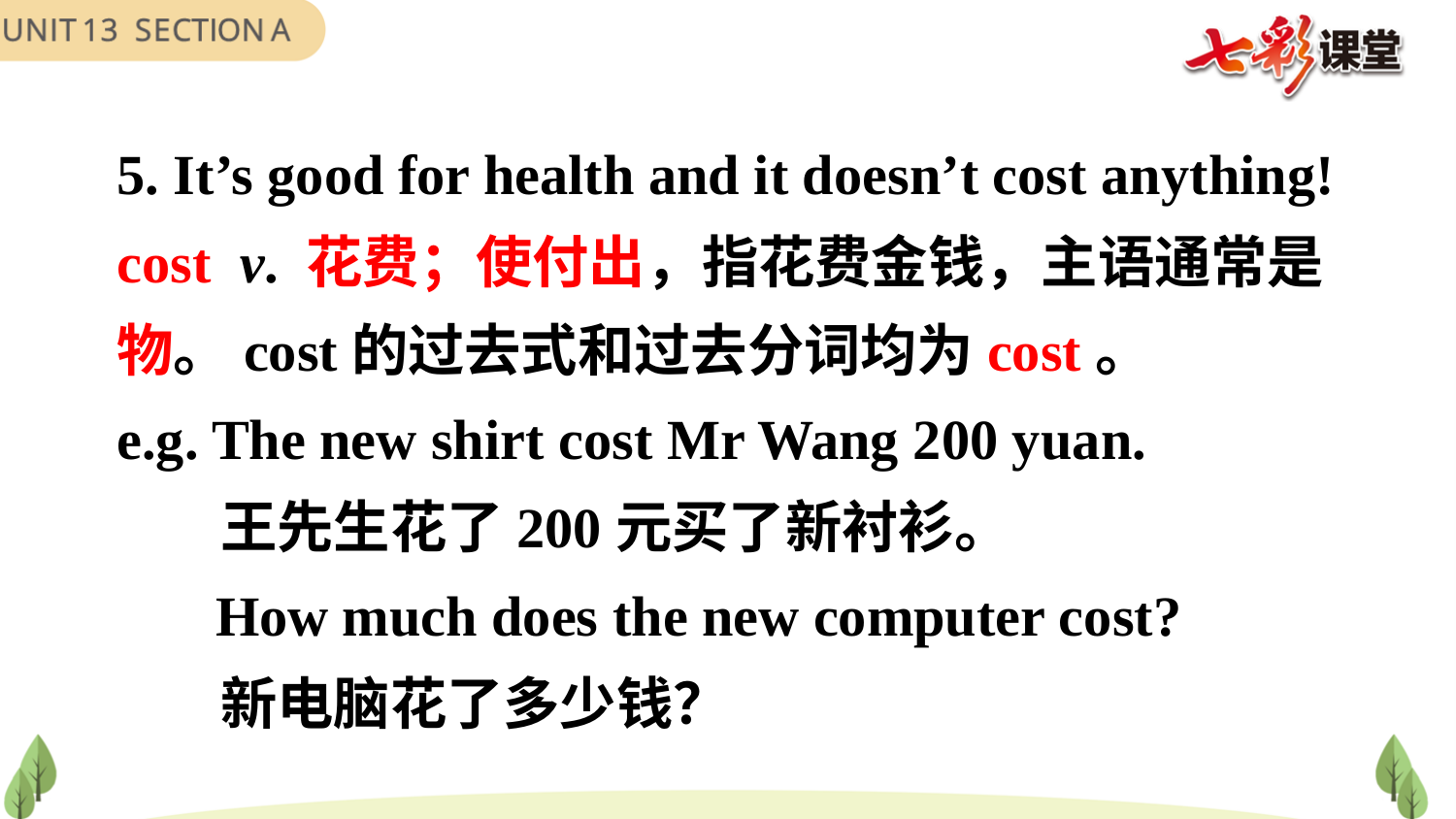

5. It’s good for health and it doesn’t cost anything!
cost  v. 花费；使付出，指花费金钱，主语通常是物。cost的过去式和过去分词均为cost。
e.g. The new shirt cost Mr Wang 200 yuan.
       王先生花了200元买了新衬衫。
       How much does the new computer cost?
       新电脑花了多少钱？